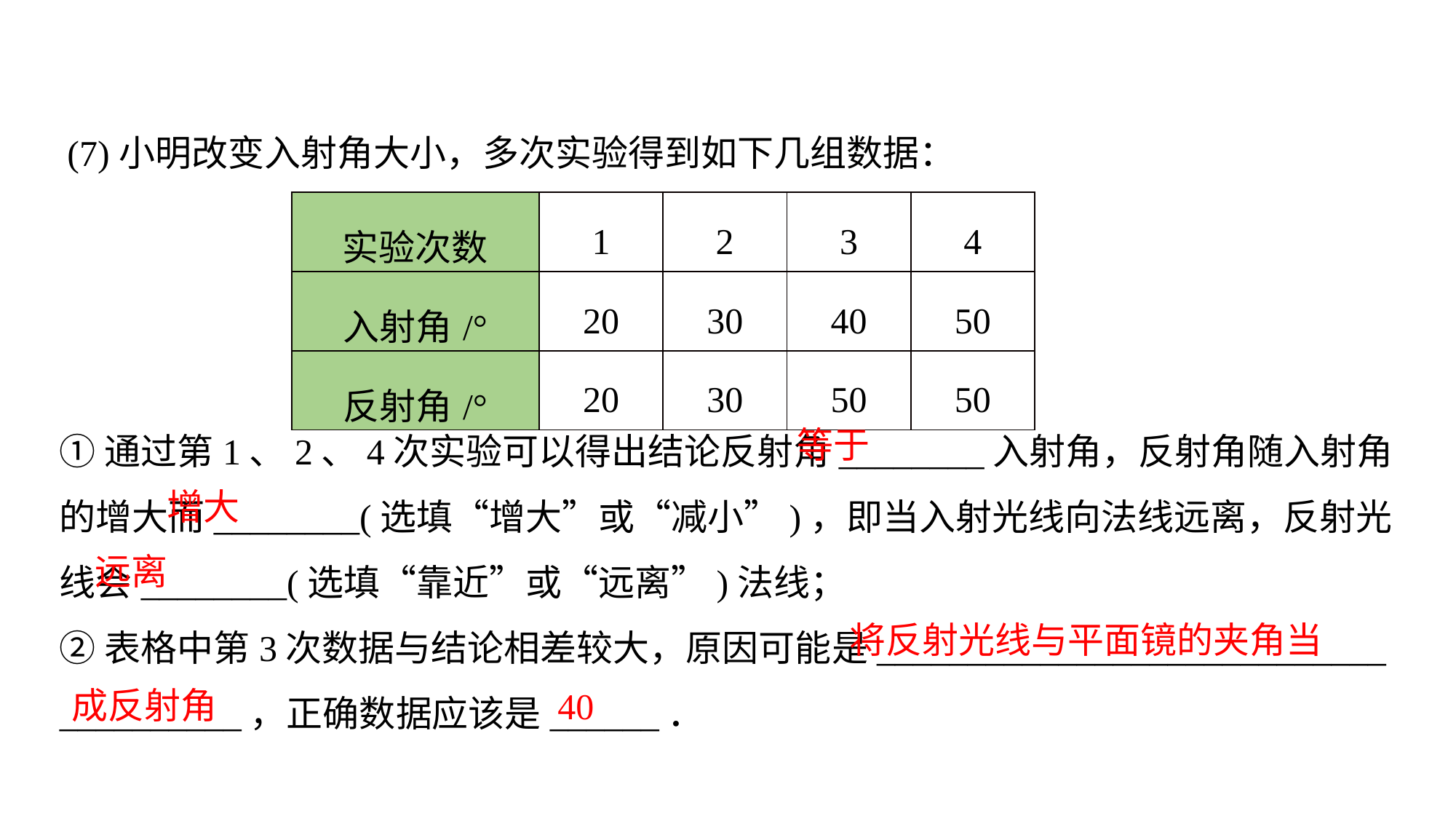

(7)小明改变入射角大小，多次实验得到如下几组数据：
| 实验次数 | 1 | 2 | 3 | 4 |
| --- | --- | --- | --- | --- |
| 入射角/° | 20 | 30 | 40 | 50 |
| 反射角/° | 20 | 30 | 50 | 50 |
①通过第1、2、4次实验可以得出结论反射角________入射角，反射角随入射角的增大而________(选填“增大”或“减小”)，即当入射光线向法线远离，反射光线会________(选填“靠近”或“远离”)法线；
②表格中第3次数据与结论相差较大，原因可能是____________________________
__________，正确数据应该是______．
等于
增大
远离
                                                                                              将反射光线与平面镜的夹角当
成反射角
40